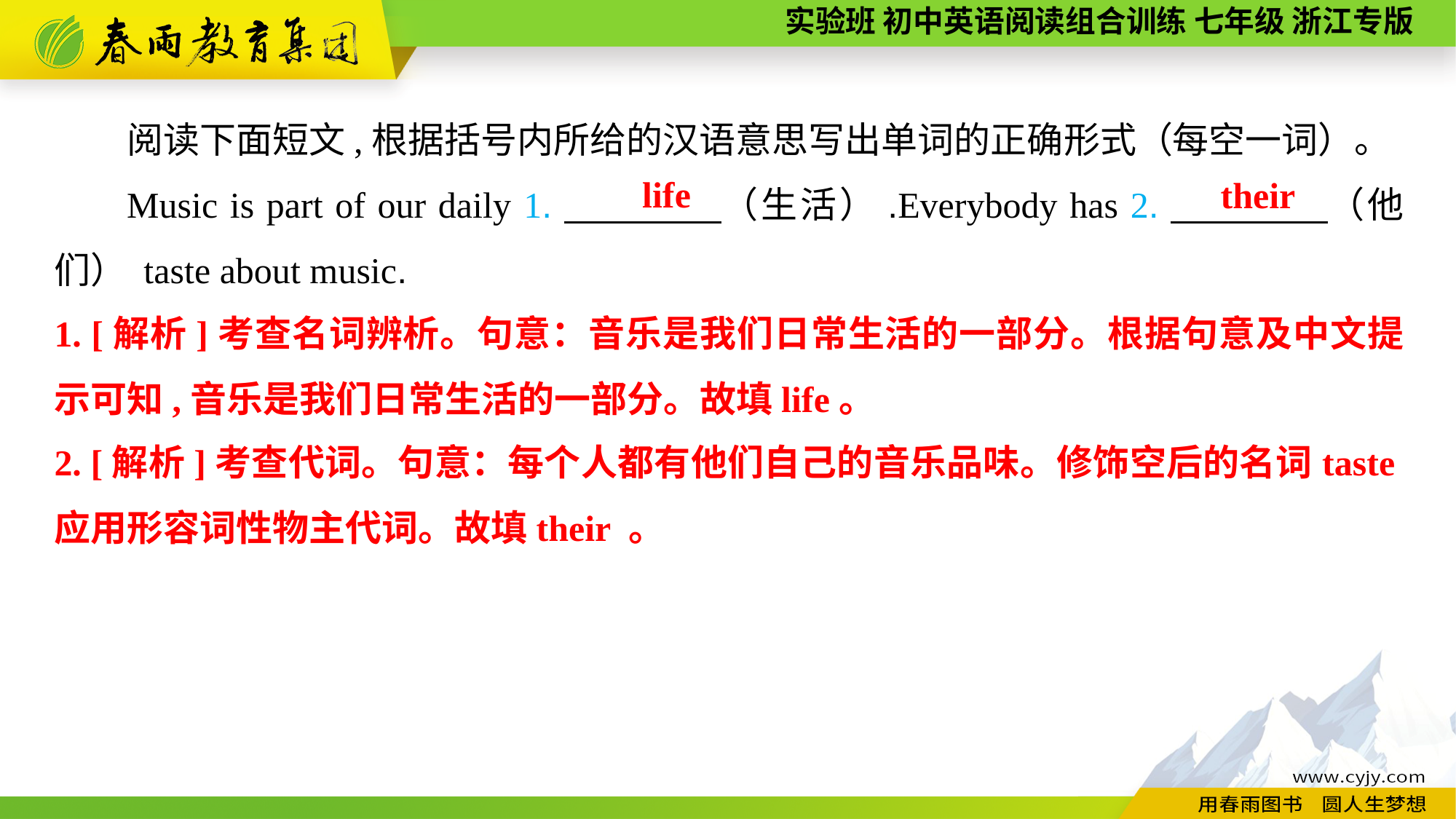

阅读下面短文,根据括号内所给的汉语意思写出单词的正确形式（每空一词）。
Music is part of our daily 1.　　　　（生活）.Everybody has 2.　　　　（他们） taste about music.
life
their
1. [解析]考查名词辨析。句意：音乐是我们日常生活的一部分。根据句意及中文提示可知,音乐是我们日常生活的一部分。故填life。
2. [解析]考查代词。句意：每个人都有他们自己的音乐品味。修饰空后的名词taste应用形容词性物主代词。故填their 。